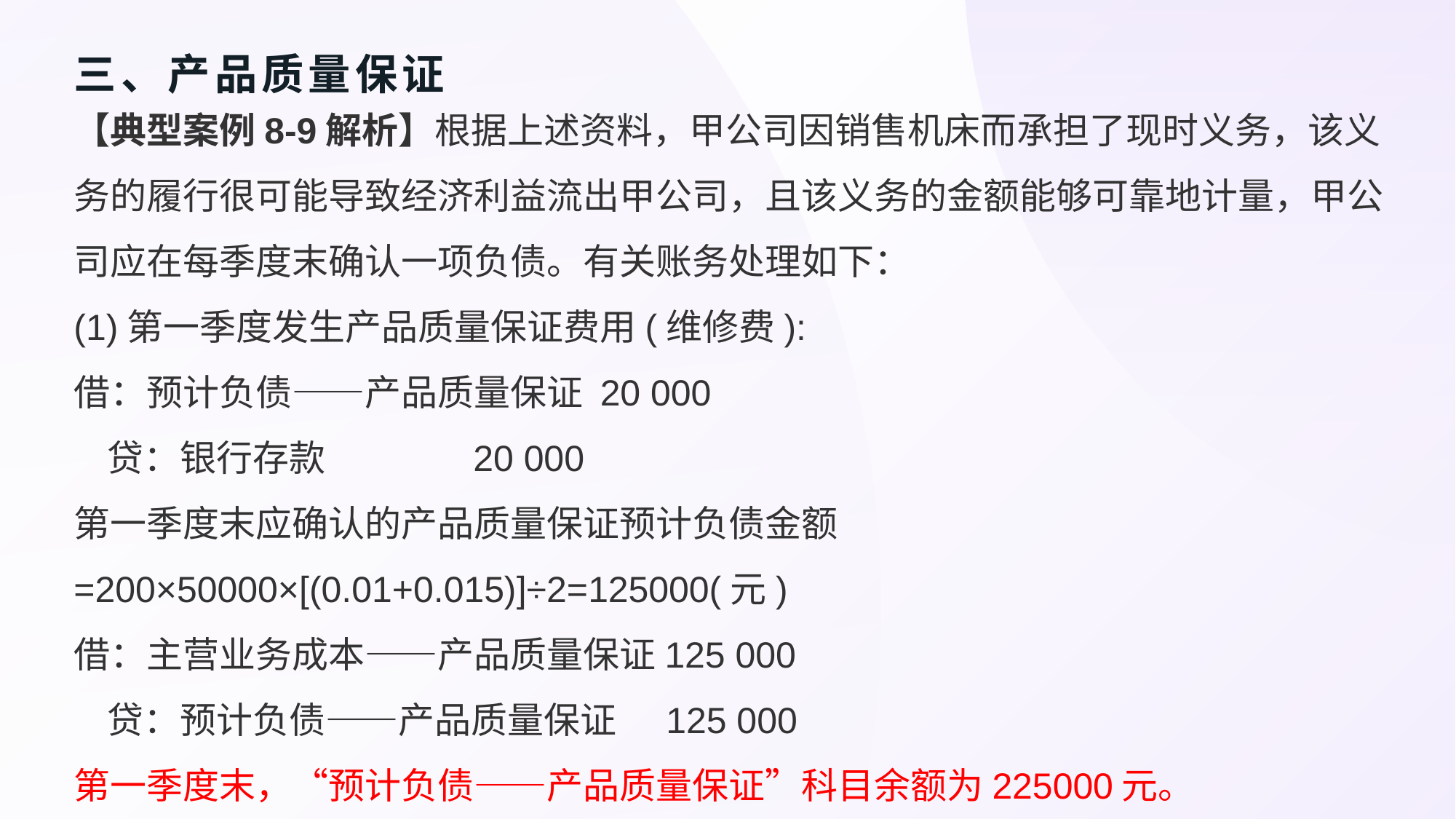

# 三、产品质量保证
【典型案例8-9解析】根据上述资料，甲公司因销售机床而承担了现时义务，该义务的履行很可能导致经济利益流出甲公司，且该义务的金额能够可靠地计量，甲公司应在每季度末确认一项负债。有关账务处理如下：
(1)第一季度发生产品质量保证费用(维修费):
借：预计负债——产品质量保证 20 000
   贷：银行存款                 20 000
第一季度末应确认的产品质量保证预计负债金额
=200×50000×[(0.01+0.015)]÷2=125000(元)
借：主营业务成本——产品质量保证125 000
   贷：预计负债——产品质量保证     125 000
第一季度末，“预计负债——产品质量保证”科目余额为225000元。